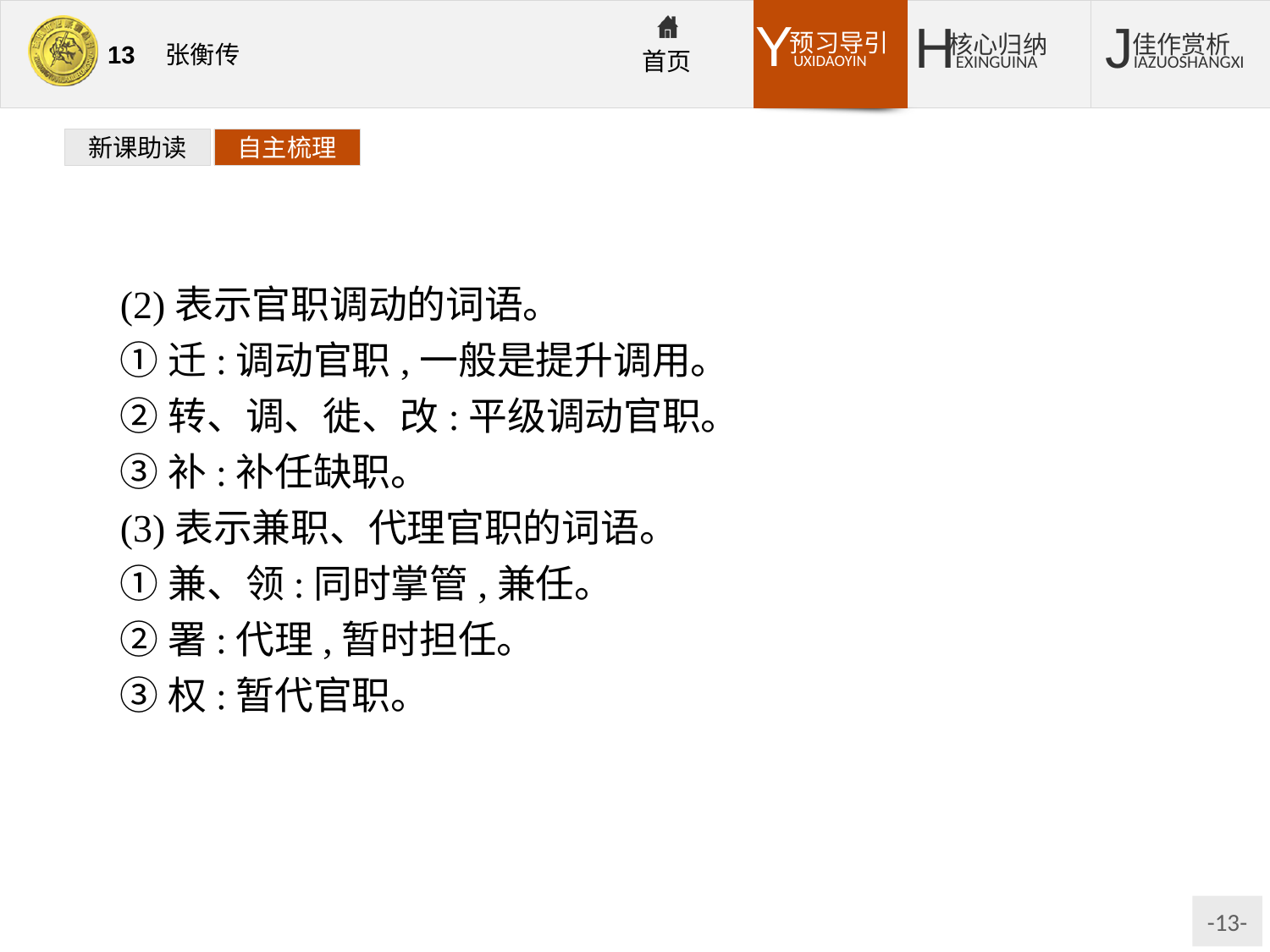

新课助读
自主梳理
(2)表示官职调动的词语。
①迁:调动官职,一般是提升调用。
②转、调、徙、改:平级调动官职。
③补:补任缺职。
(3)表示兼职、代理官职的词语。
①兼、领:同时掌管,兼任。
②署:代理,暂时担任。
③权:暂代官职。